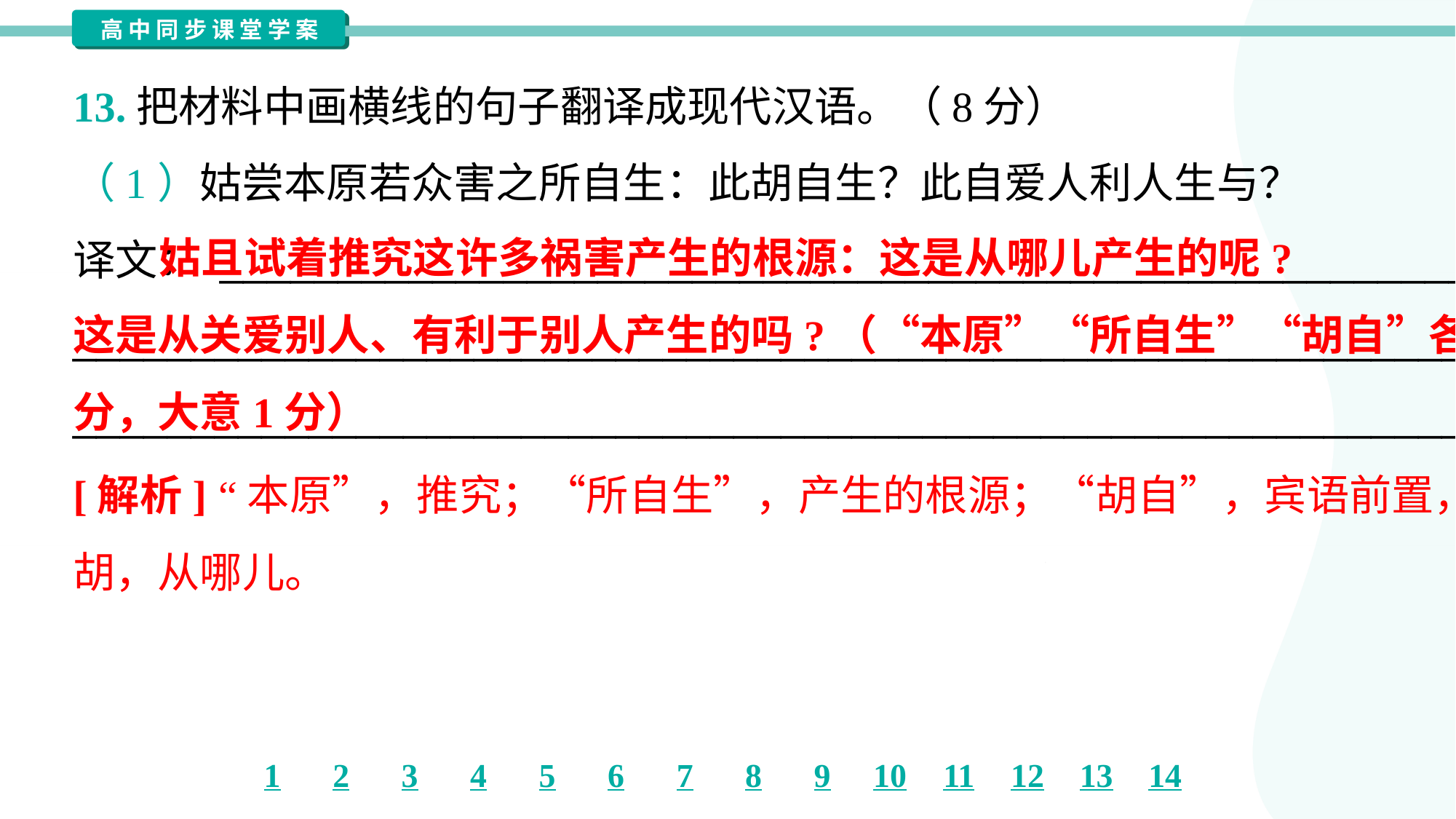

13.把材料中画横线的句子翻译成现代汉语。（8分）
（1）姑尝本原若众害之所自生：此胡自生？此自爱人利人生与？
译文： ______________________________________________________
_____________________________________________________________
_____________________________________________________________
        姑且试着推究这许多祸害产生的根源：这是从哪儿产生的呢?
这是从关爱别人、有利于别人产生的吗?（“本原”“所自生”“胡自”各1
分，大意1分）
[解析] “本原”，推究；“所自生”，产生的根源；“胡自”，宾语前置，自
胡，从哪儿。